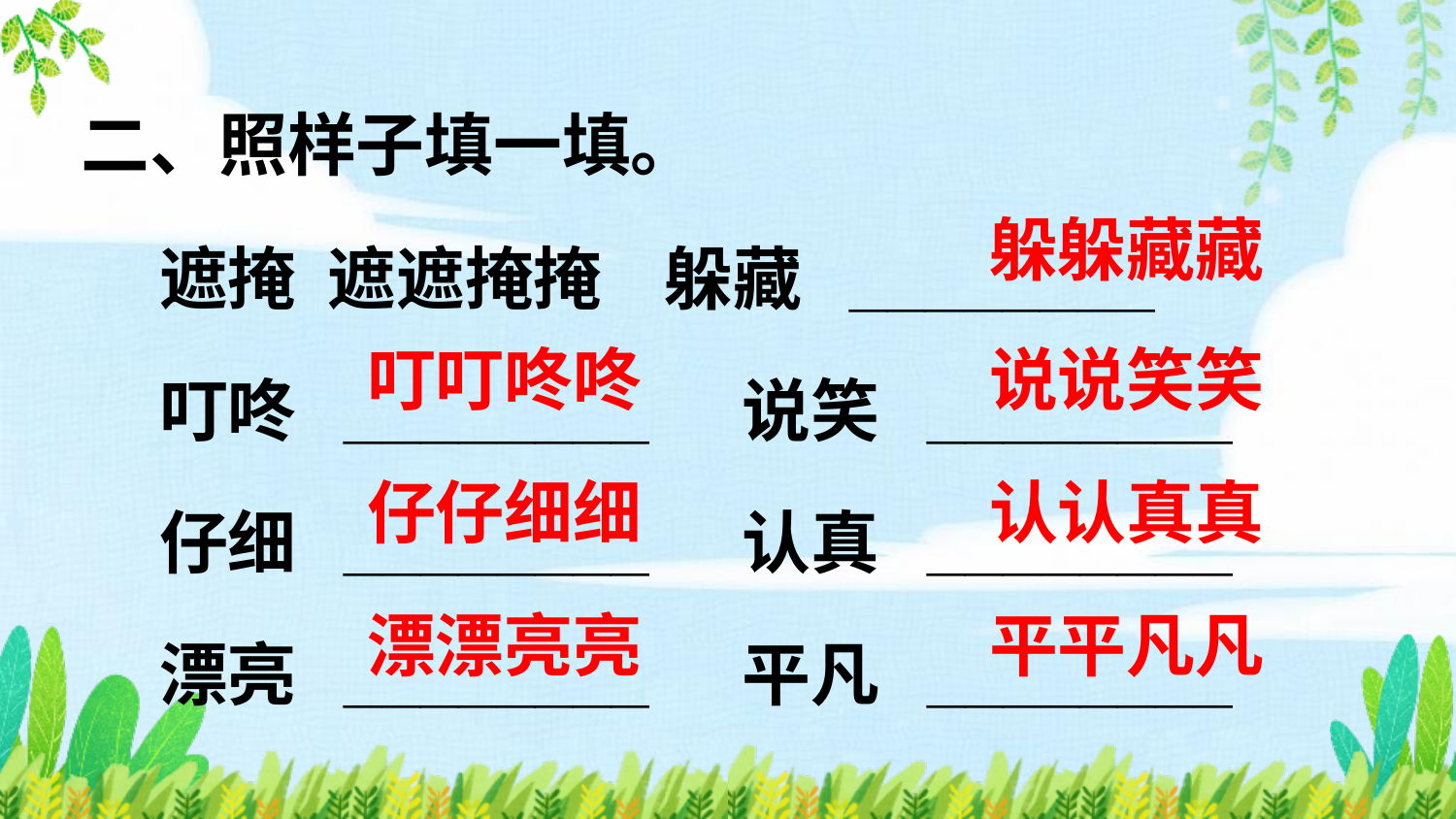

二、照样子填一填。
遮掩  遮遮掩掩    躲藏  ________
叮咚  ________    说笑  ________
仔细  ________    认真  ________
漂亮  ________    平凡  ________
躲躲藏藏
叮叮咚咚
说说笑笑
仔仔细细
认认真真
漂漂亮亮
平平凡凡